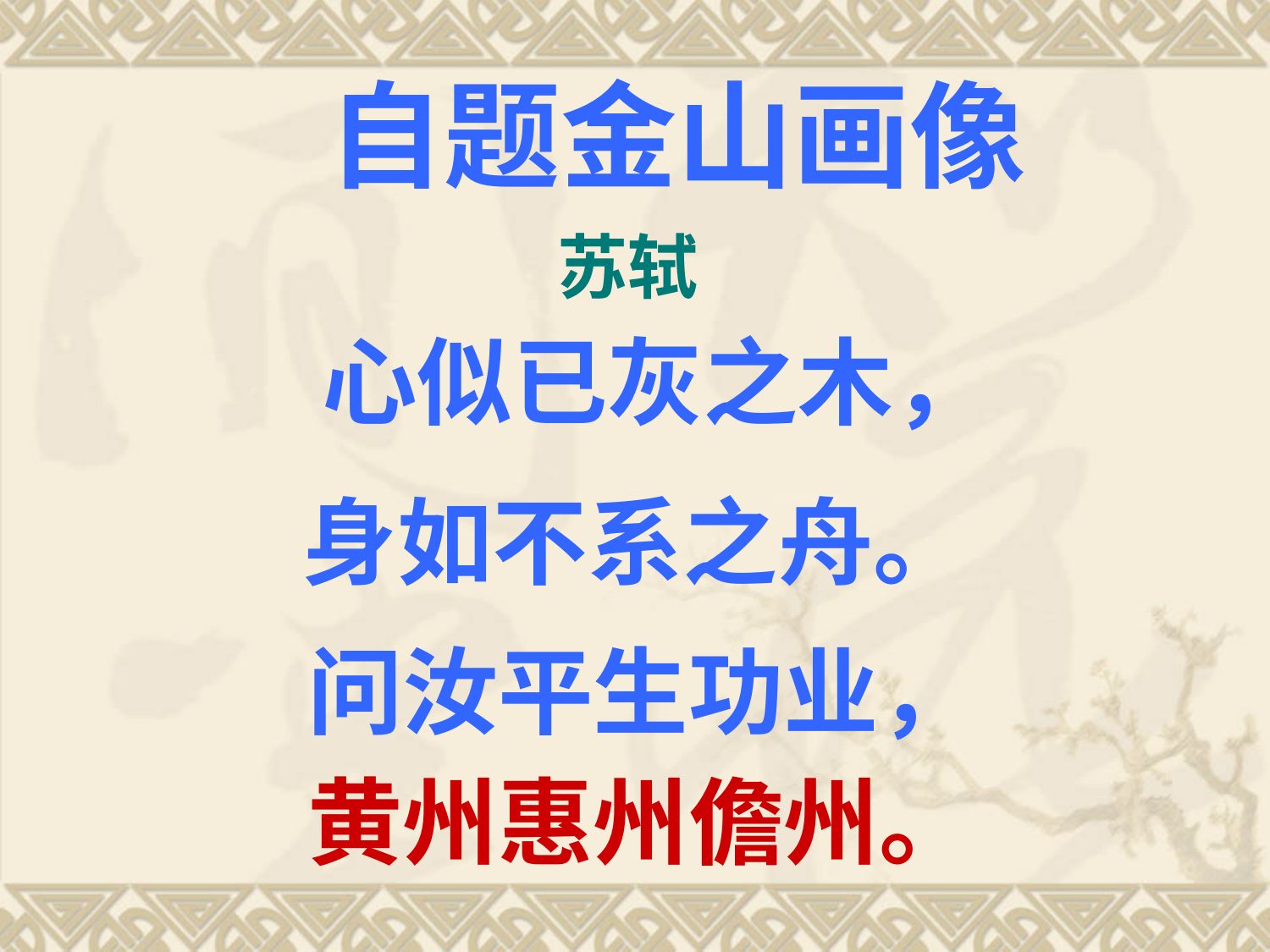

自题金山画像
苏轼
心似已灰之木，
身如不系之舟。
问汝平生功业，
黄州惠州儋州。